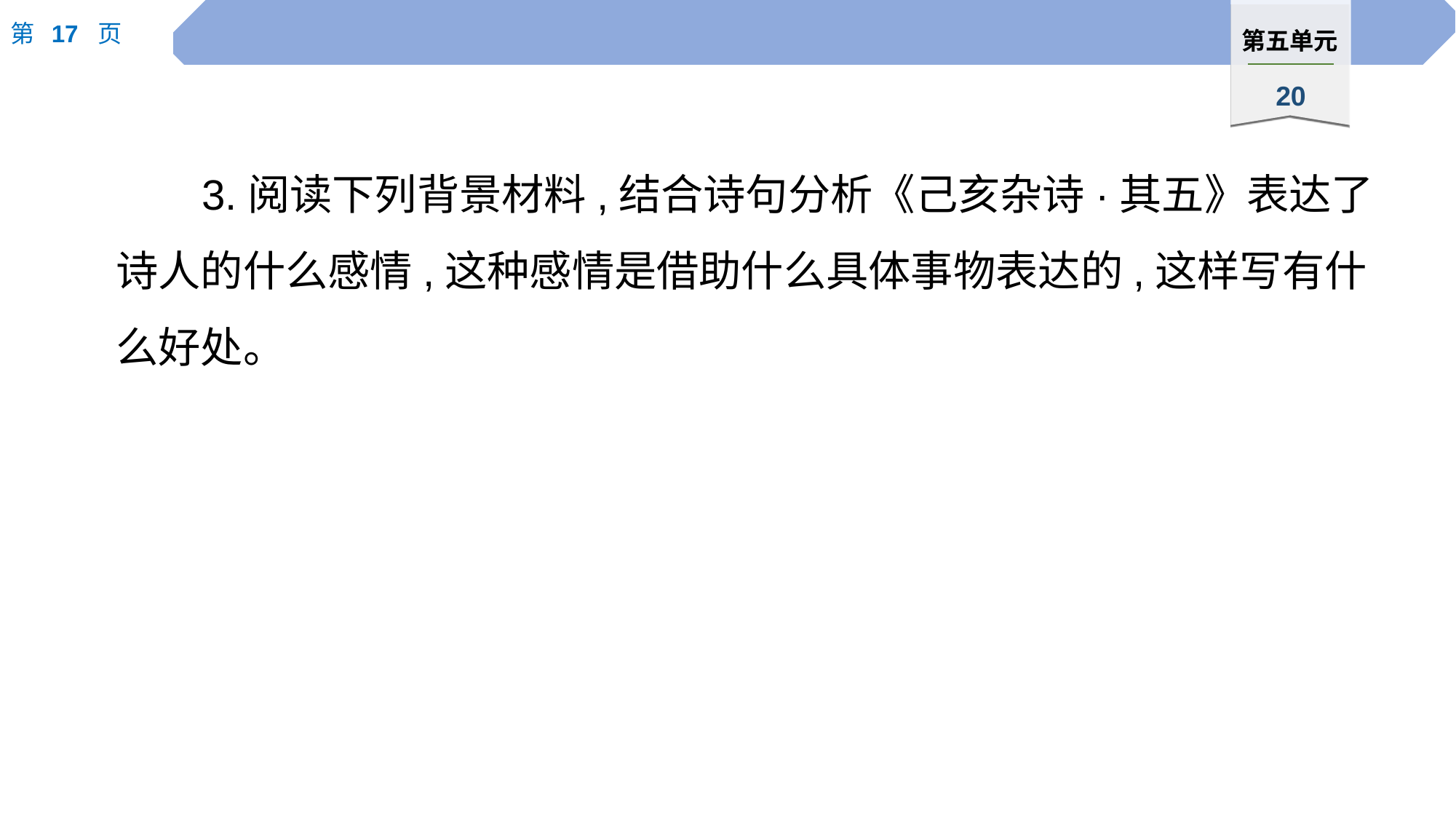

3.阅读下列背景材料,结合诗句分析《己亥杂诗·其五》表达了诗人的什么感情,这种感情是借助什么具体事物表达的,这样写有什么好处。